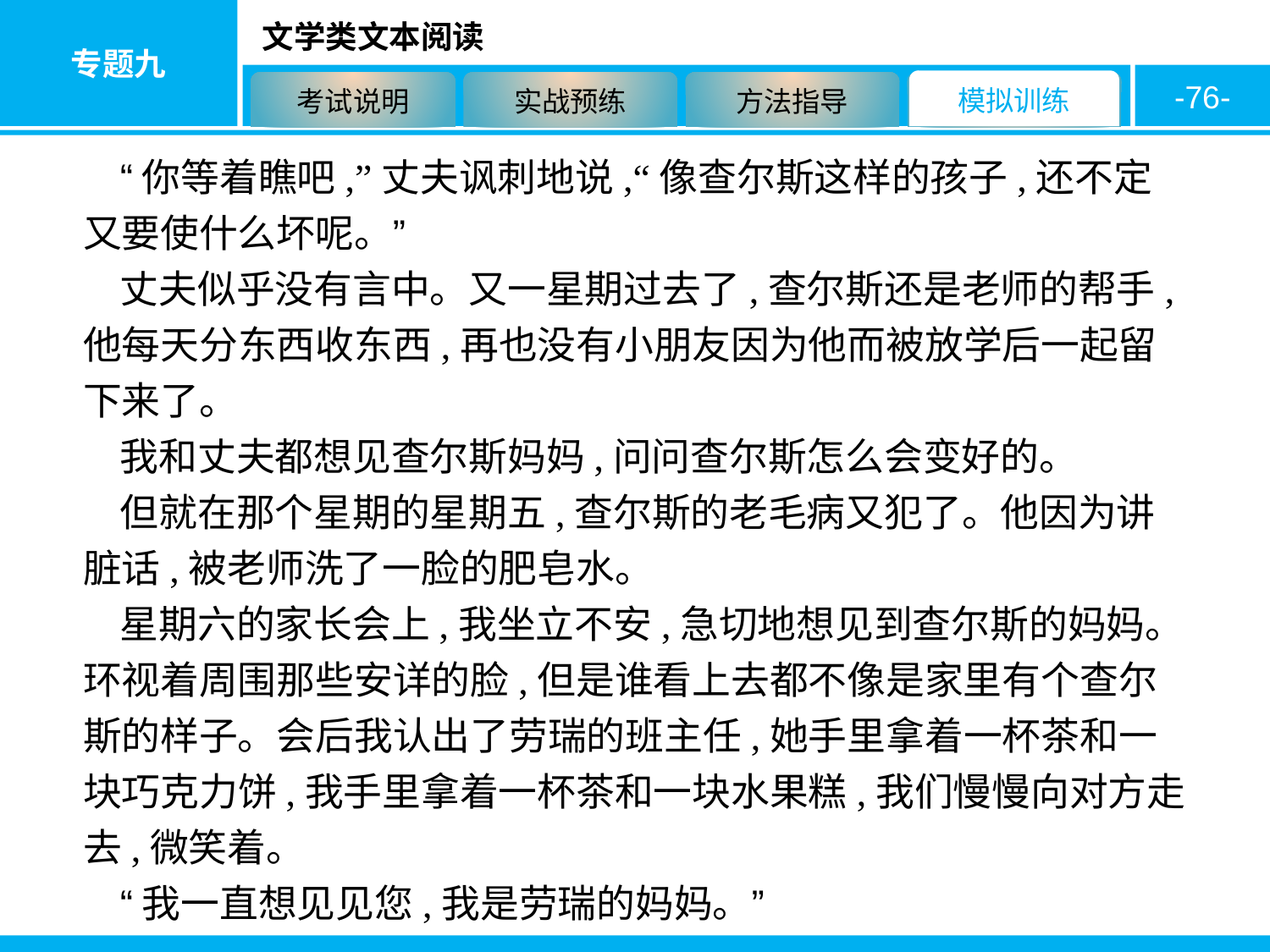

-76-
“你等着瞧吧,”丈夫讽刺地说,“像查尔斯这样的孩子,还不定又要使什么坏呢。”
丈夫似乎没有言中。又一星期过去了,查尔斯还是老师的帮手,他每天分东西收东西,再也没有小朋友因为他而被放学后一起留下来了。
我和丈夫都想见查尔斯妈妈,问问查尔斯怎么会变好的。
但就在那个星期的星期五,查尔斯的老毛病又犯了。他因为讲脏话,被老师洗了一脸的肥皂水。
星期六的家长会上,我坐立不安,急切地想见到查尔斯的妈妈。环视着周围那些安详的脸,但是谁看上去都不像是家里有个查尔斯的样子。会后我认出了劳瑞的班主任,她手里拿着一杯茶和一块巧克力饼,我手里拿着一杯茶和一块水果糕,我们慢慢向对方走去,微笑着。
“我一直想见见您,我是劳瑞的妈妈。”